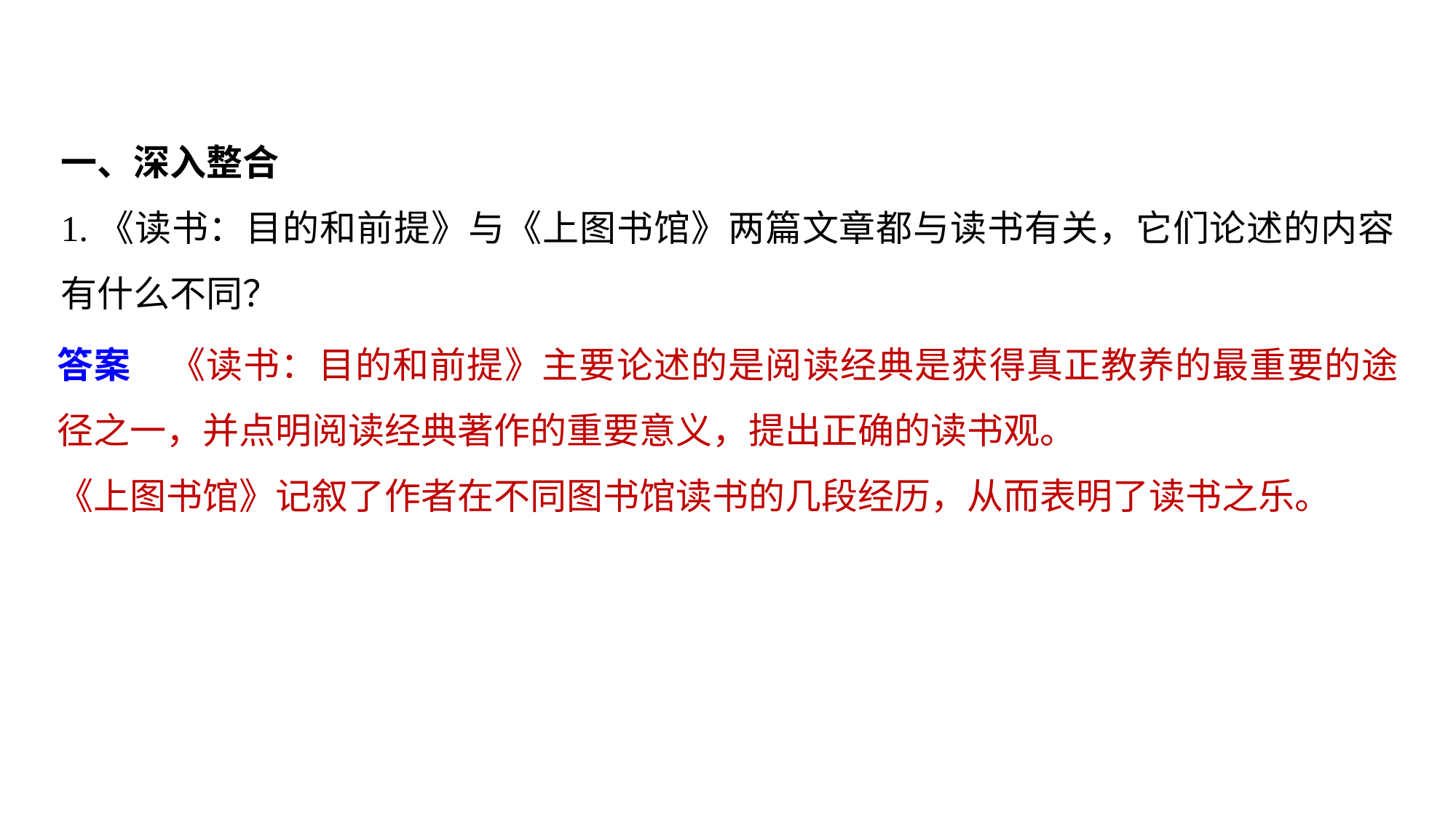

一、深入整合
1.《读书：目的和前提》与《上图书馆》两篇文章都与读书有关，它们论述的内容有什么不同？
答案　《读书：目的和前提》主要论述的是阅读经典是获得真正教养的最重要的途径之一，并点明阅读经典著作的重要意义，提出正确的读书观。
《上图书馆》记叙了作者在不同图书馆读书的几段经历，从而表明了读书之乐。